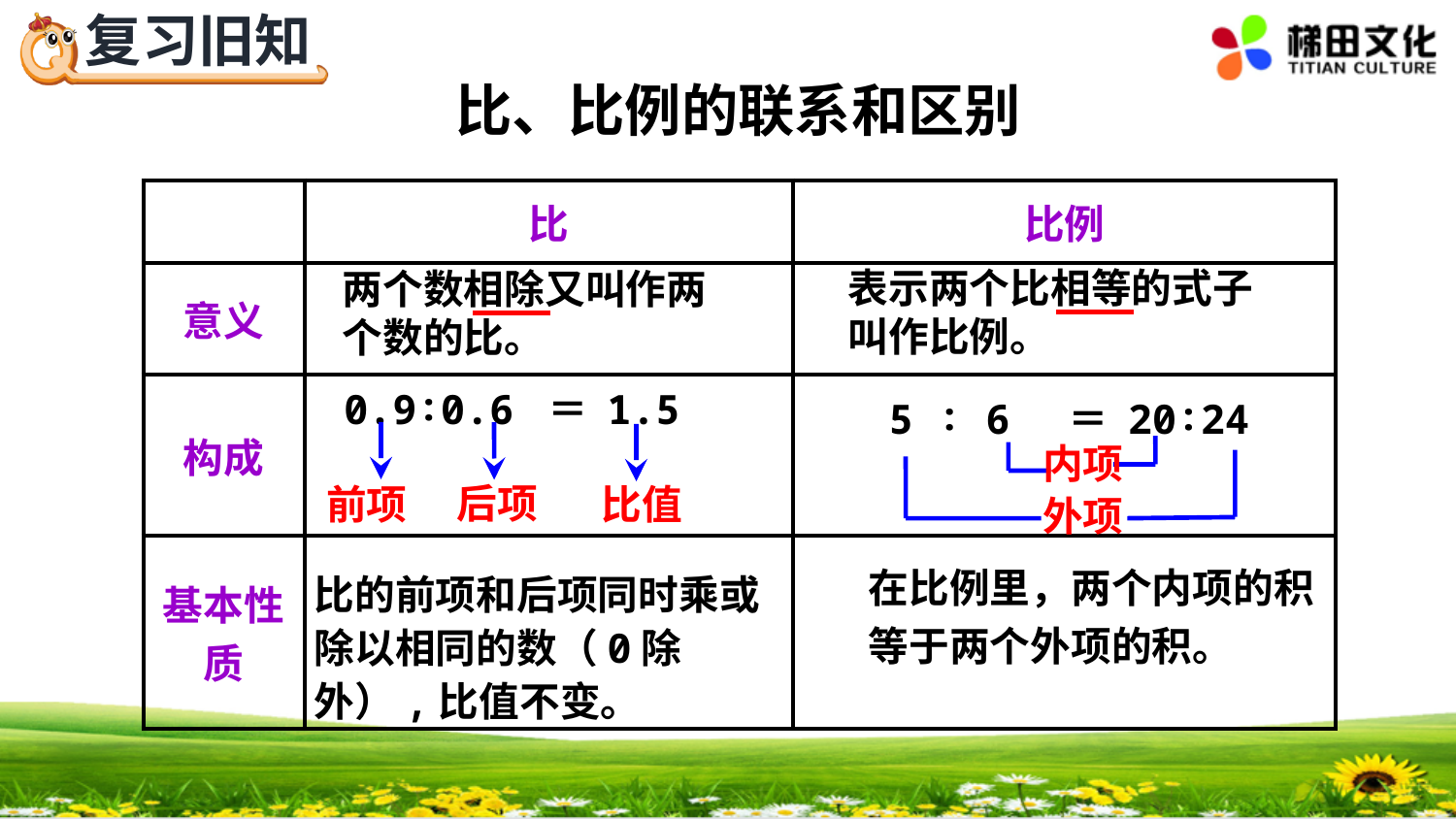

比、比例的联系和区别
|  | 比 | 比例 |
| --- | --- | --- |
| 意义 |  |  |
| 构成 |  |  |
| 基本性质 |  |  |
表示两个比相等的式子
叫作比例。
两个数相除又叫作两
个数的比。
0.9∶0.6 ＝ 1.5
5 ∶ 6  ＝ 20∶24

内项

后项
前项
比值
外项
在比例里，两个内项的积等于两个外项的积。
比的前项和后项同时乘或除以相同的数（0除外）,比值不变。